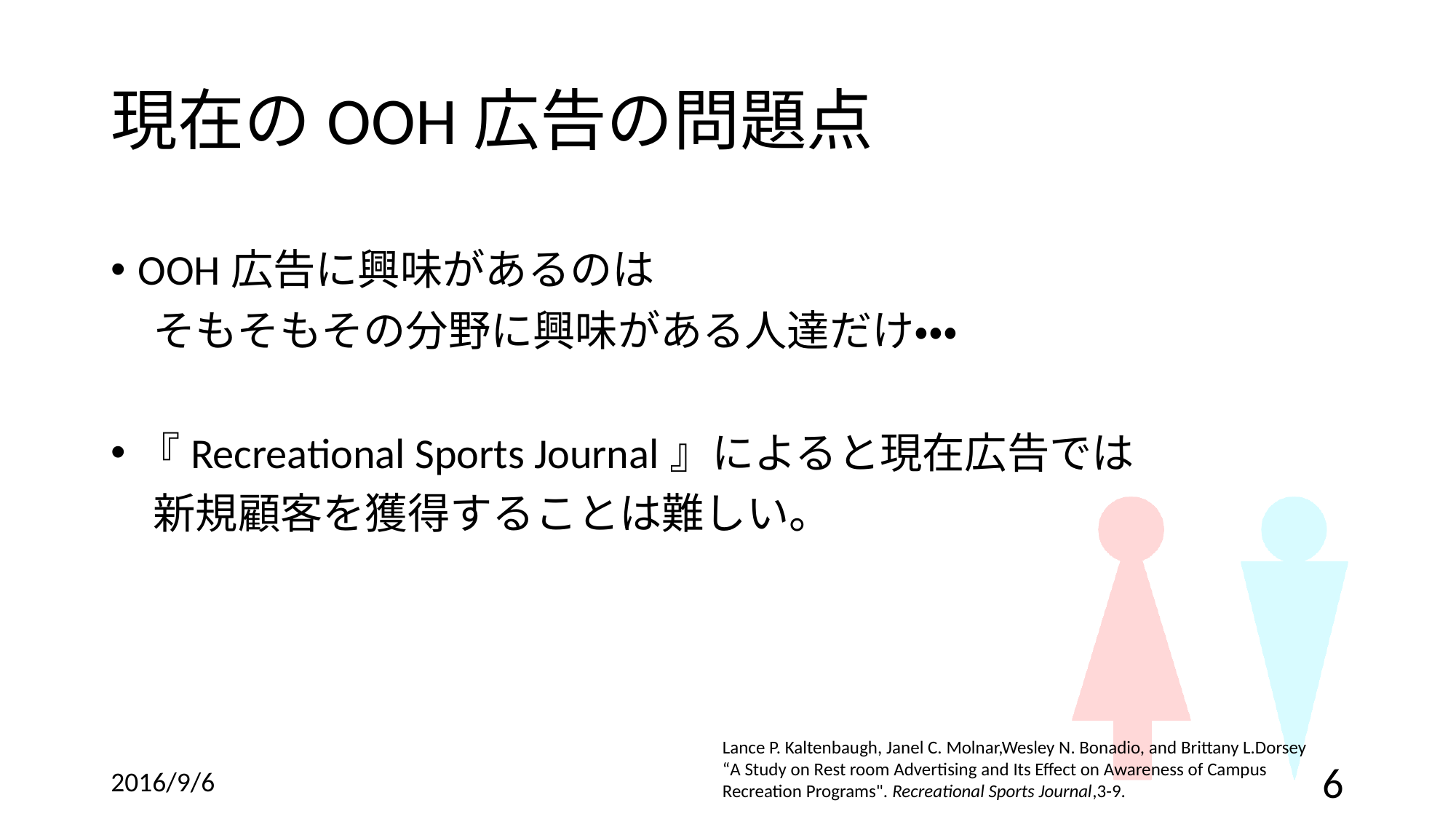

# 現在のOOH広告の問題点
OOH広告に興味があるのは
　そもそもその分野に興味がある人達だけ・・・

『Recreational Sports Journal』によると現在広告では
　新規顧客を獲得することは難しい。
Lance P. Kaltenbaugh, Janel C. Molnar,Wesley N. Bonadio, and Brittany L.Dorsey
“A Study on Rest room Advertising and Its Effect on Awareness of Campus Recreation Programs". Recreational Sports Journal,3-9.
2016/9/6
6